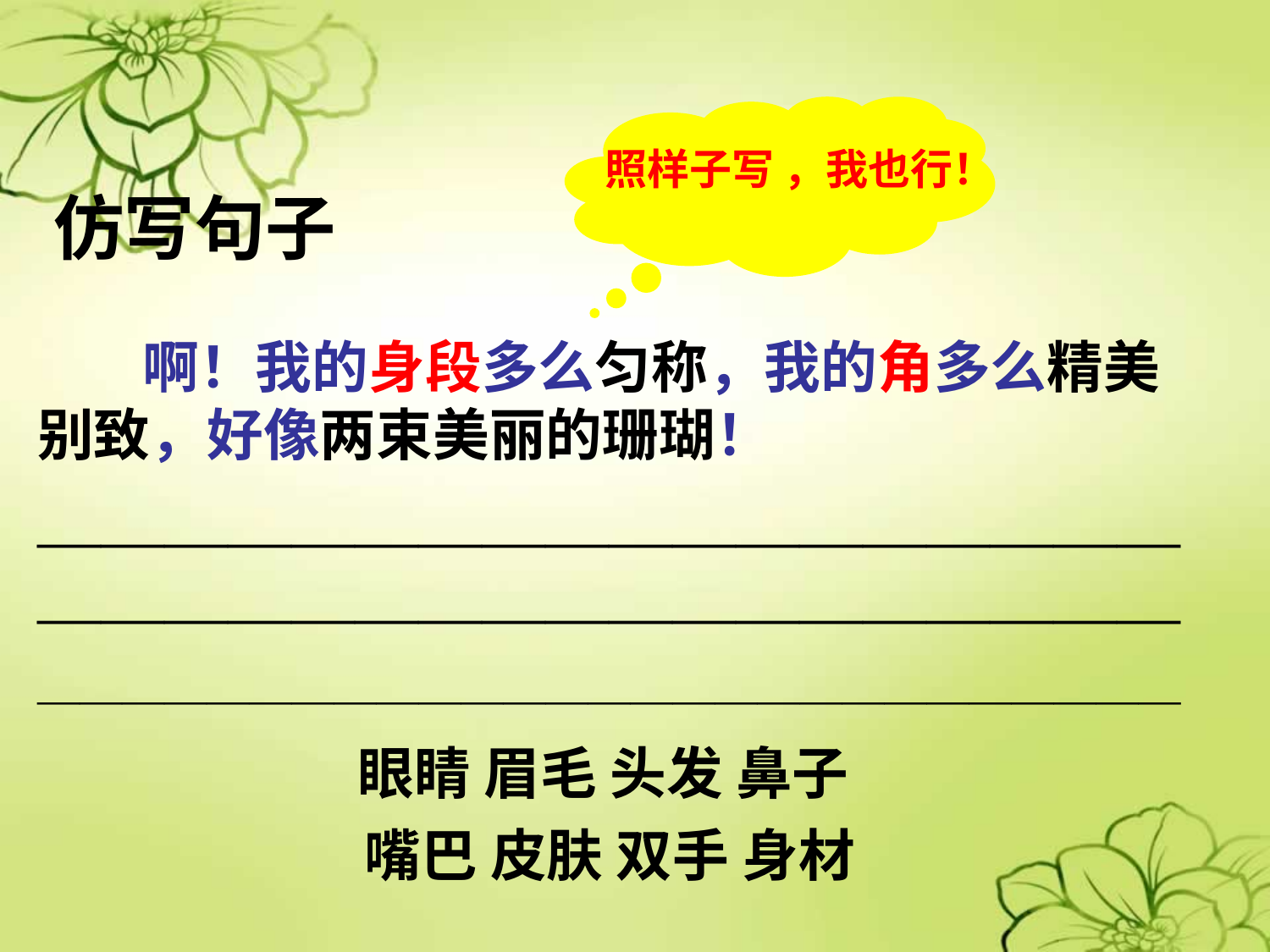

仿写句子
照样子写 ，我也行！

          啊！我的身段多么匀称，我的角多么精美别致，好像两束美丽的珊瑚！
————————————————————————————————————
———————————————————————————
眼睛 眉毛 头发 鼻子
嘴巴 皮肤 双手 身材